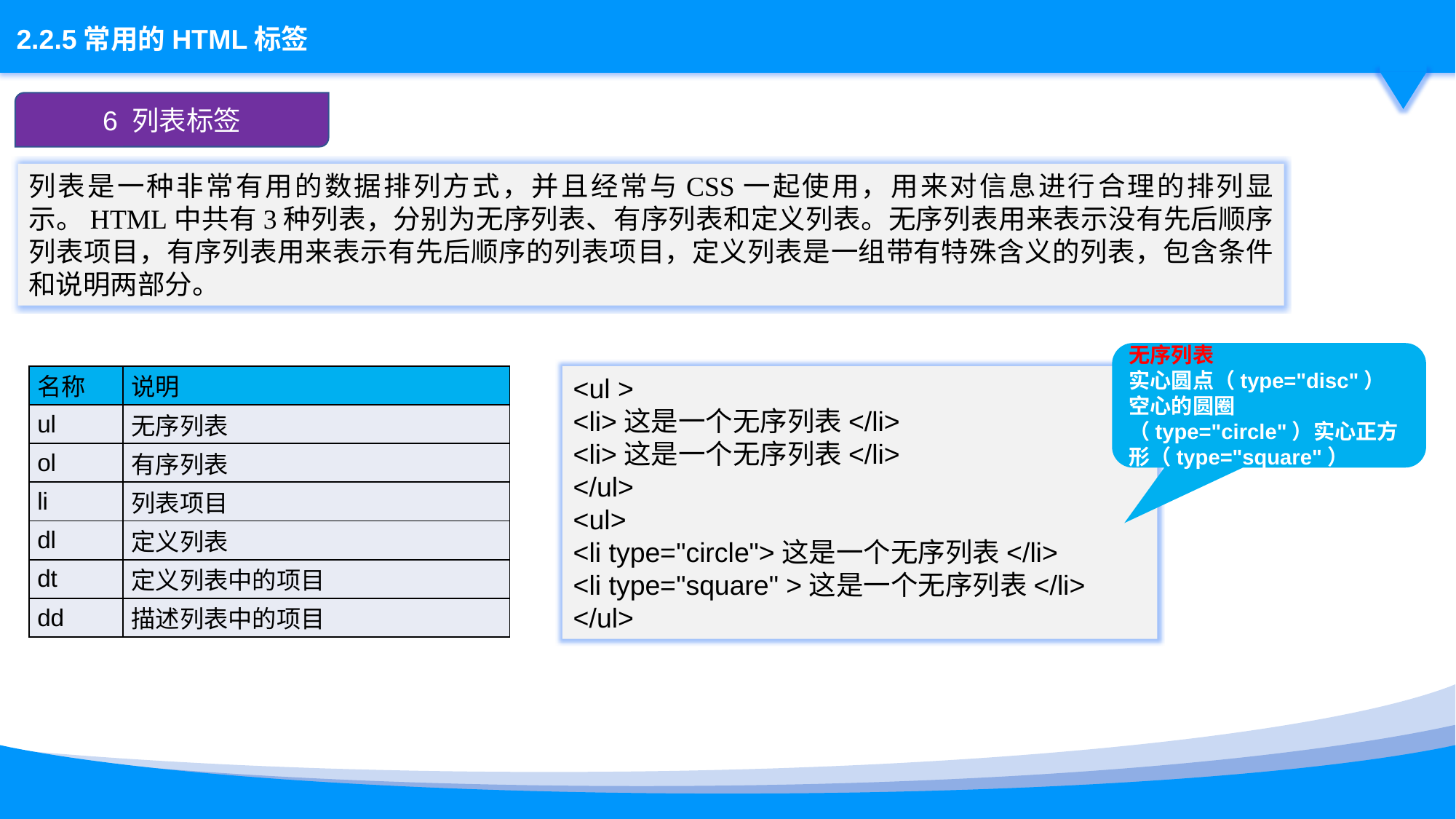

6 列表标签
列表是一种非常有用的数据排列方式，并且经常与CSS一起使用，用来对信息进行合理的排列显示。HTML中共有3种列表，分别为无序列表、有序列表和定义列表。无序列表用来表示没有先后顺序列表项目，有序列表用来表示有先后顺序的列表项目，定义列表是一组带有特殊含义的列表，包含条件和说明两部分。
无序列表
实心圆点（type="disc"）
空心的圆圈（type="circle"）实心正方形（type="square"）
<ul >
<li>这是一个无序列表</li>
<li>这是一个无序列表</li>
</ul>
<ul>
<li type="circle">这是一个无序列表</li>
<li type="square" >这是一个无序列表</li>
</ul>
| 名称 | 说明 |
| --- | --- |
| ul | 无序列表 |
| ol | 有序列表 |
| li | 列表项目 |
| dl | 定义列表 |
| dt | 定义列表中的项目 |
| dd | 描述列表中的项目 |